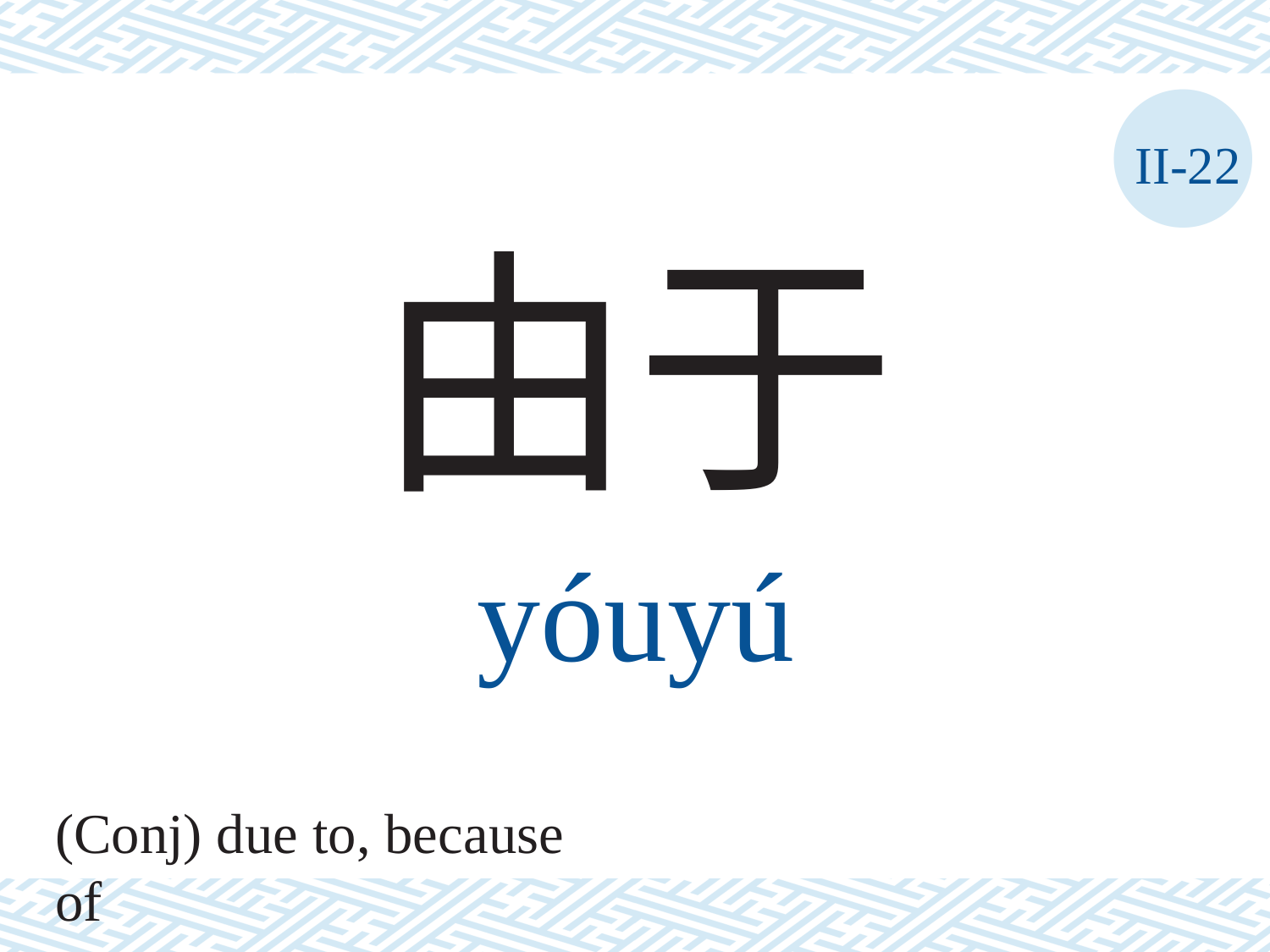

II-22
由于
yóuyú
(Conj) due to, because of